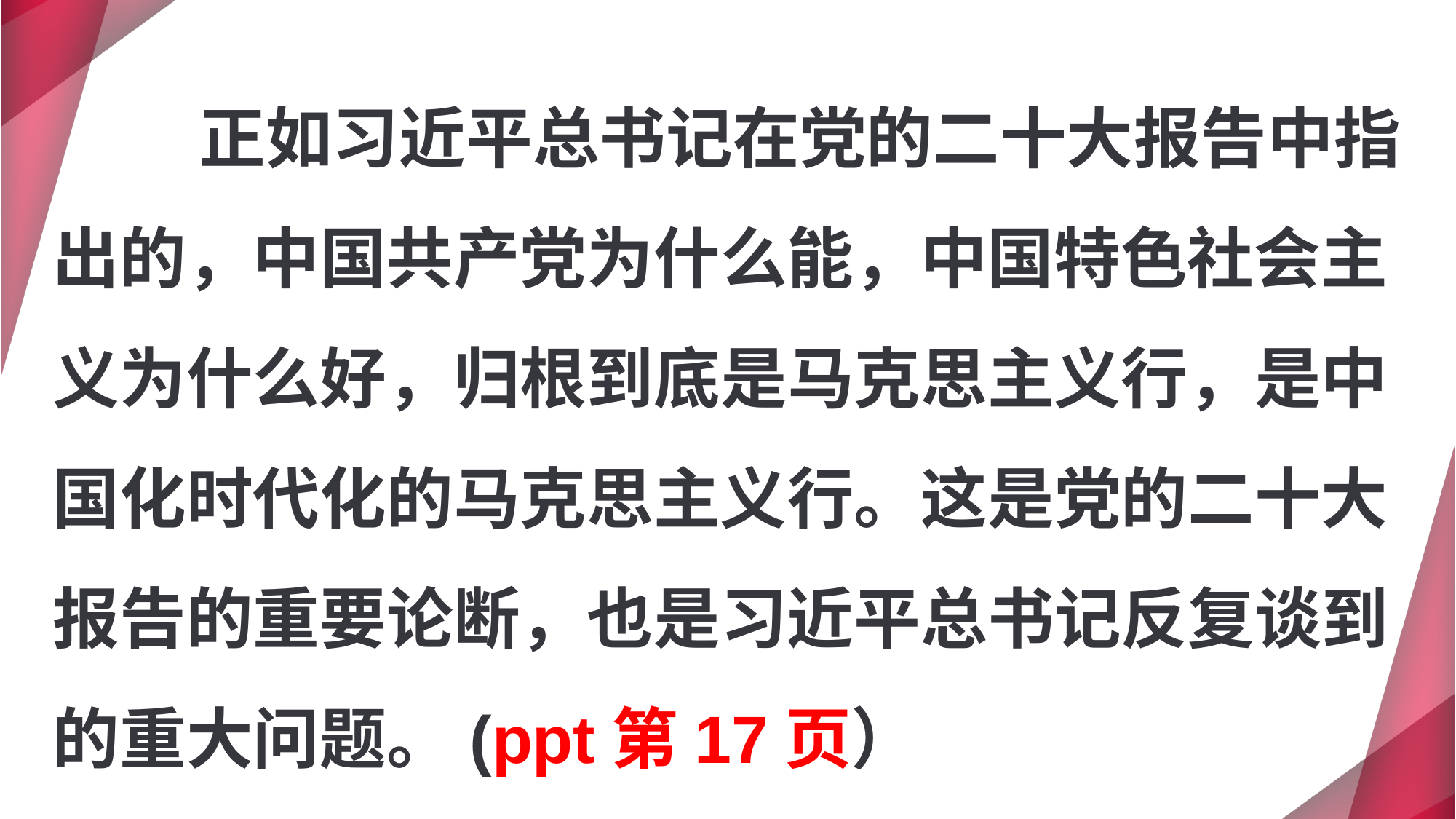

正如习近平总书记在党的二十大报告中指出的，中国共产党为什么能，中国特色社会主义为什么好，归根到底是马克思主义行，是中国化时代化的马克思主义行。这是党的二十大报告的重要论断，也是习近平总书记反复谈到的重大问题。(ppt第17页）